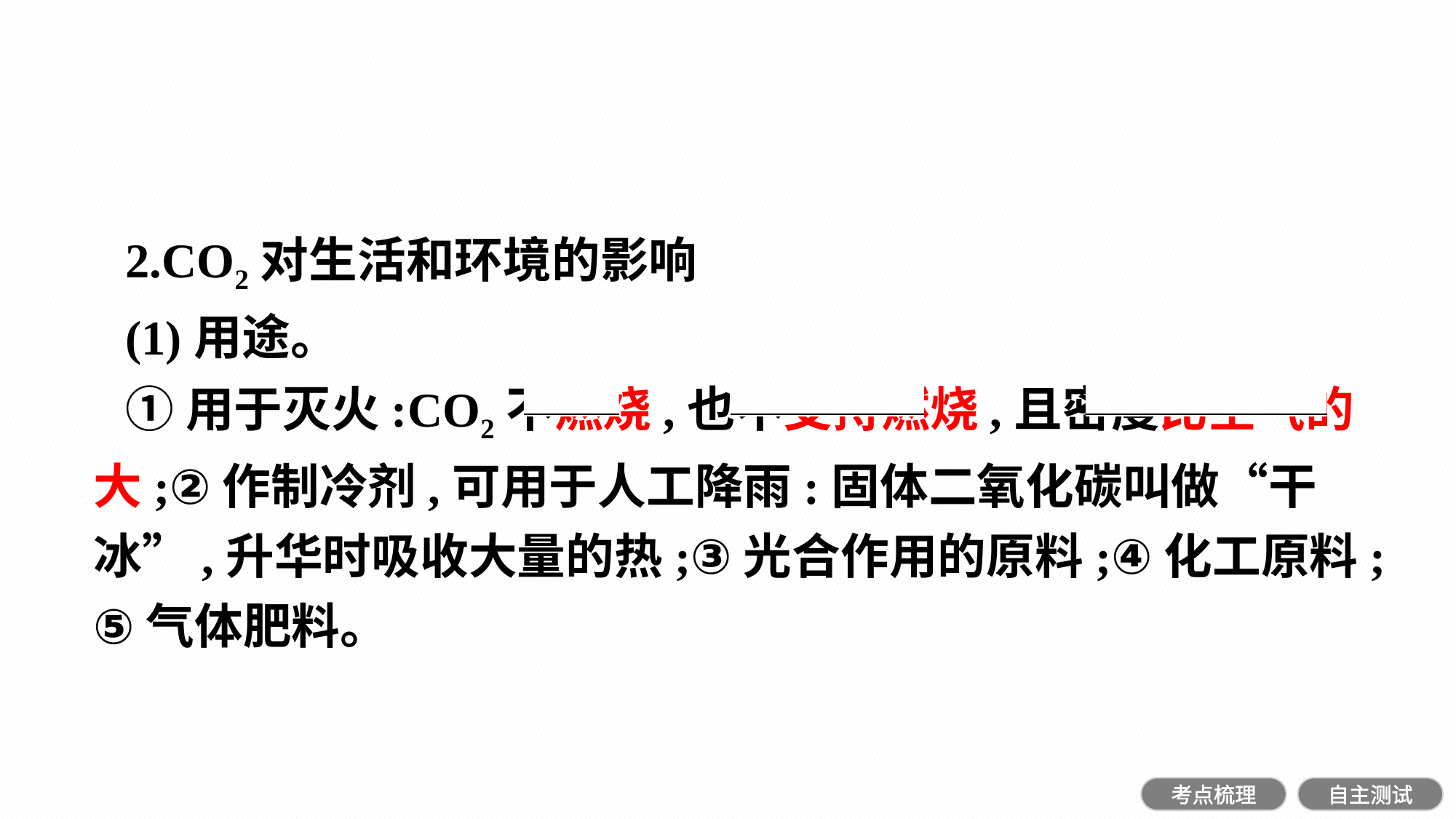

2.CO2对生活和环境的影响
(1)用途。
①用于灭火:CO2不燃烧,也不支持燃烧,且密度比空气的大;②作制冷剂,可用于人工降雨:固体二氧化碳叫做“干冰”,升华时吸收大量的热;③光合作用的原料;④化工原料;⑤气体肥料。